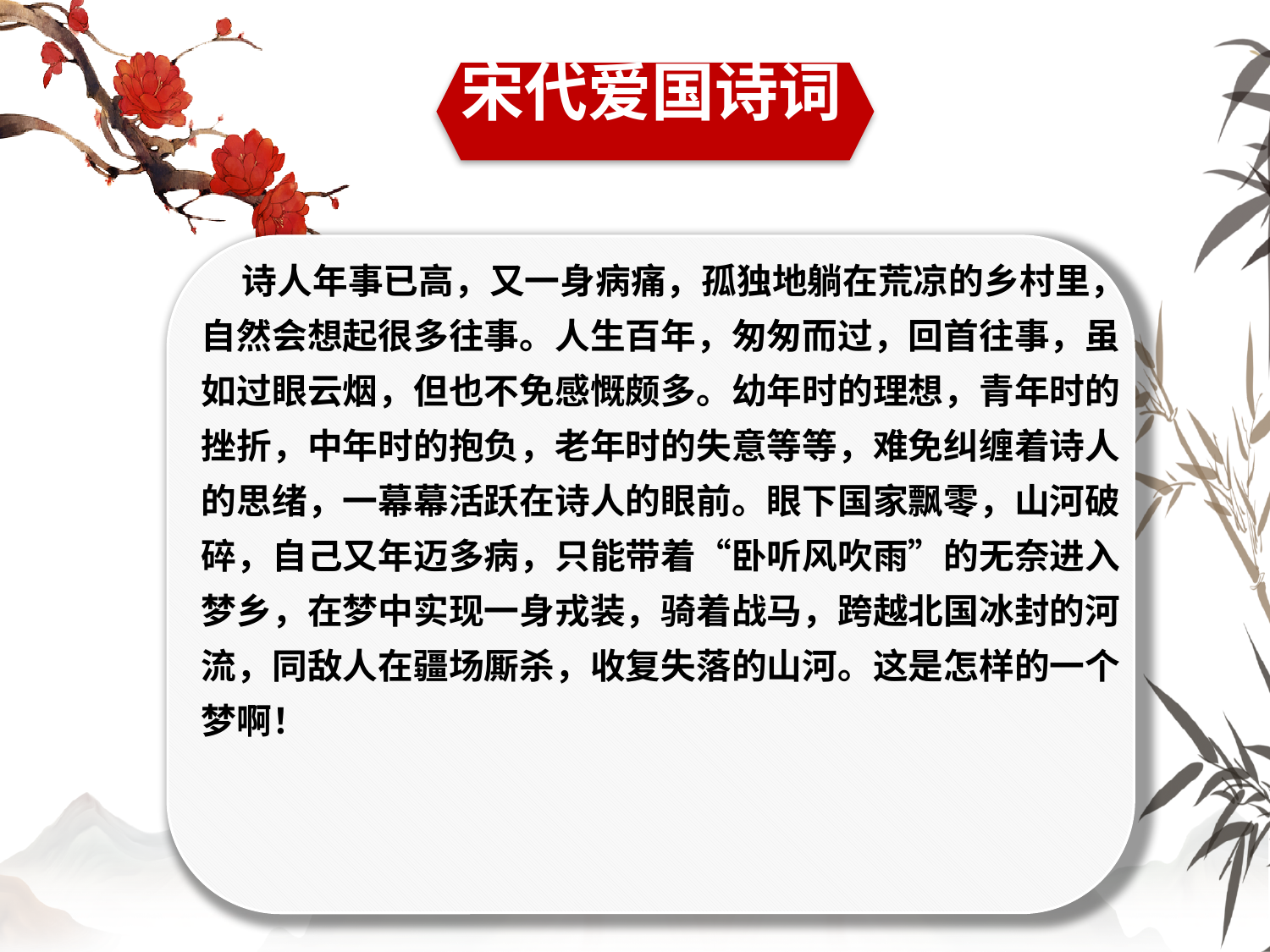

宋代爱国诗词

    诗人年事已高，又一身病痛，孤独地躺在荒凉的乡村里，自然会想起很多往事。人生百年，匆匆而过，回首往事，虽如过眼云烟，但也不免感慨颇多。幼年时的理想，青年时的挫折，中年时的抱负，老年时的失意等等，难免纠缠着诗人的思绪，一幕幕活跃在诗人的眼前。眼下国家飘零，山河破碎，自己又年迈多病，只能带着“卧听风吹雨”的无奈进入梦乡，在梦中实现一身戎装，骑着战马，跨越北国冰封的河流，同敌人在疆场厮杀，收复失落的山河。这是怎样的一个梦啊！